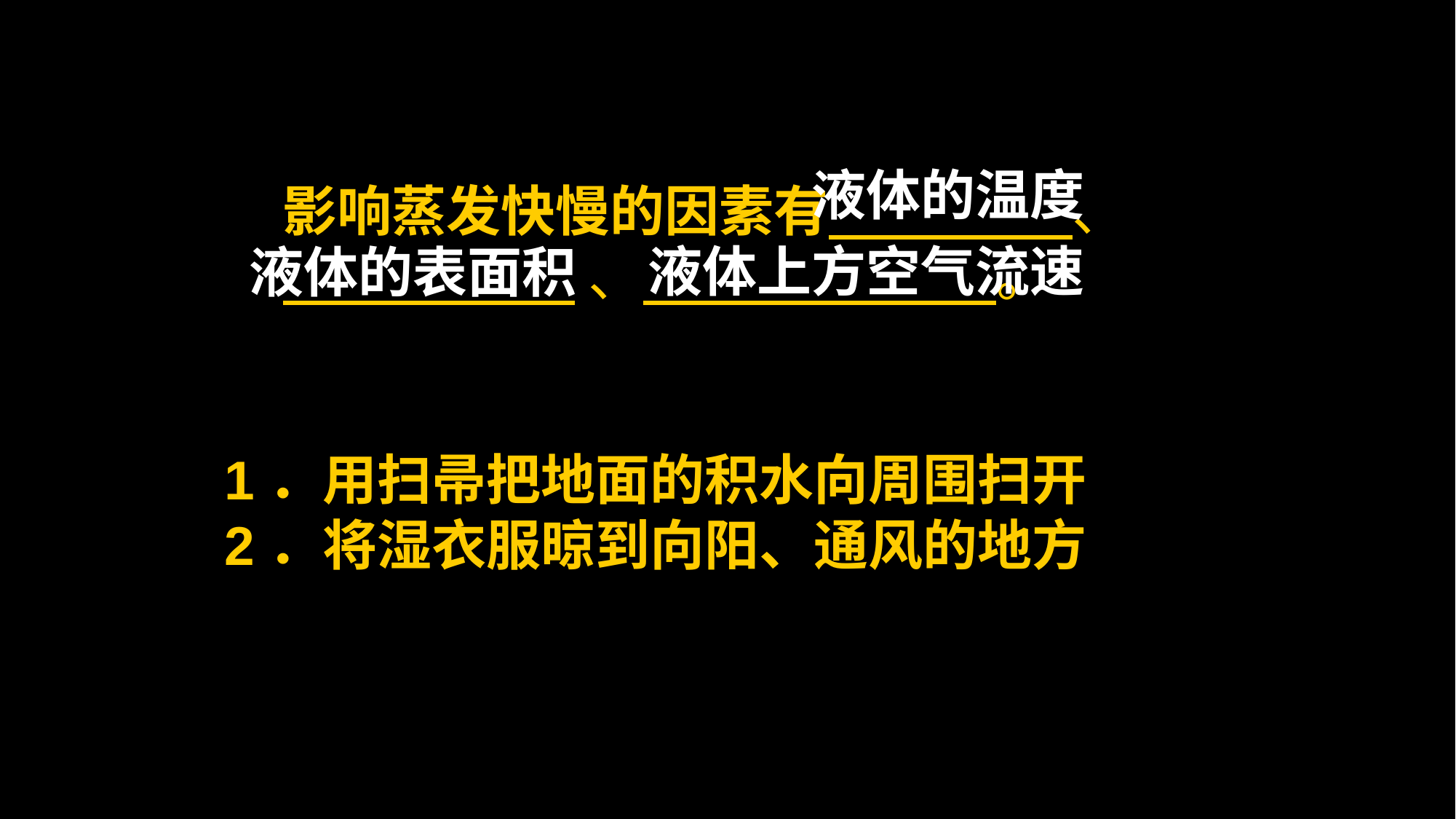

液体的温度
影响蒸发快慢的因素有                    、
                        、                             。
液体上方空气流速
液体的表面积

1．用扫帚把地面的积水向周围扫开
2．将湿衣服晾到向阳、通风的地方